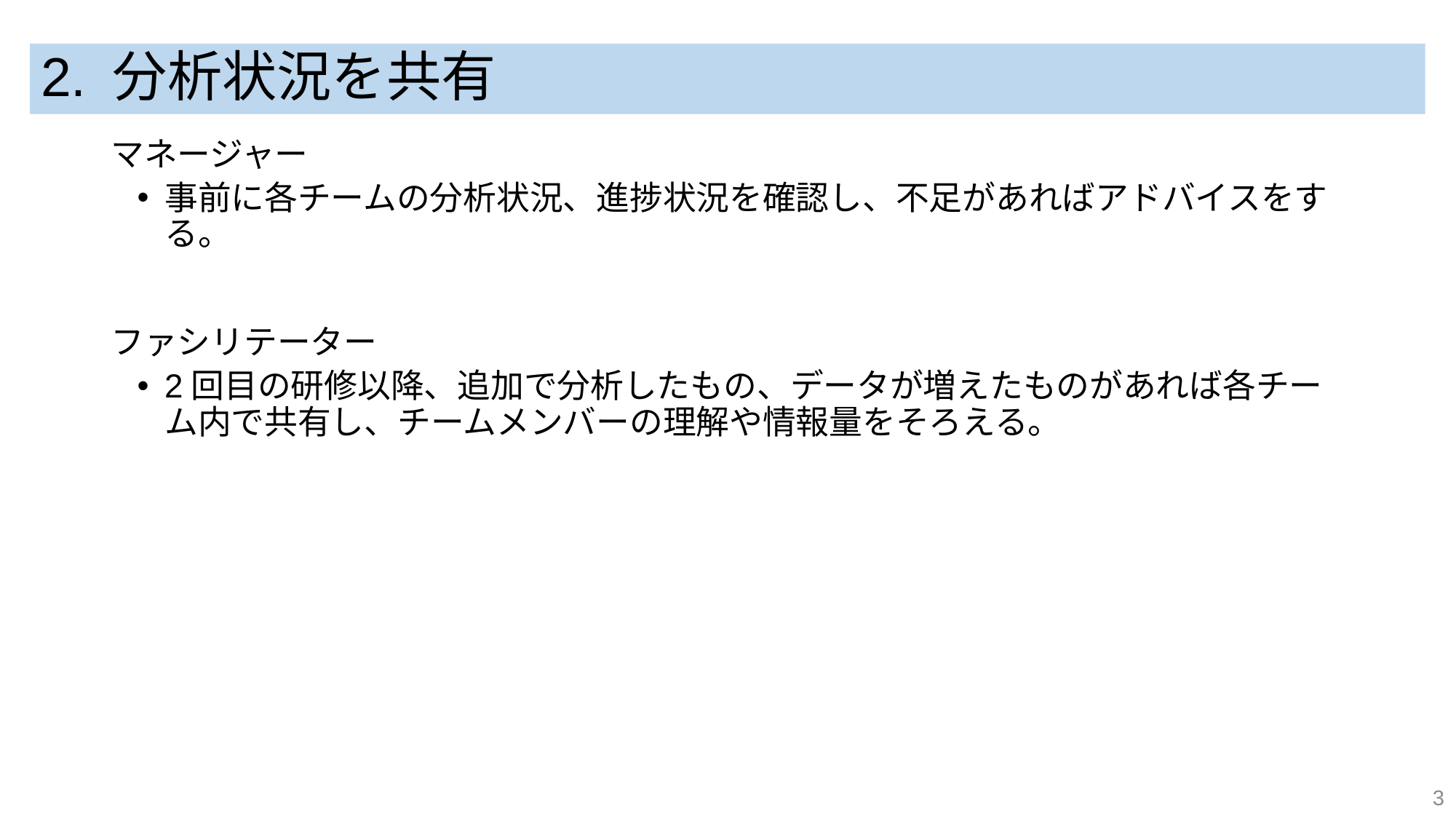

# 2. 分析状況を共有
マネージャー
事前に各チームの分析状況、進捗状況を確認し、不足があればアドバイスをする。

ファシリテーター
2回目の研修以降、追加で分析したもの、データが増えたものがあれば各チーム内で共有し、チームメンバーの理解や情報量をそろえる。
3